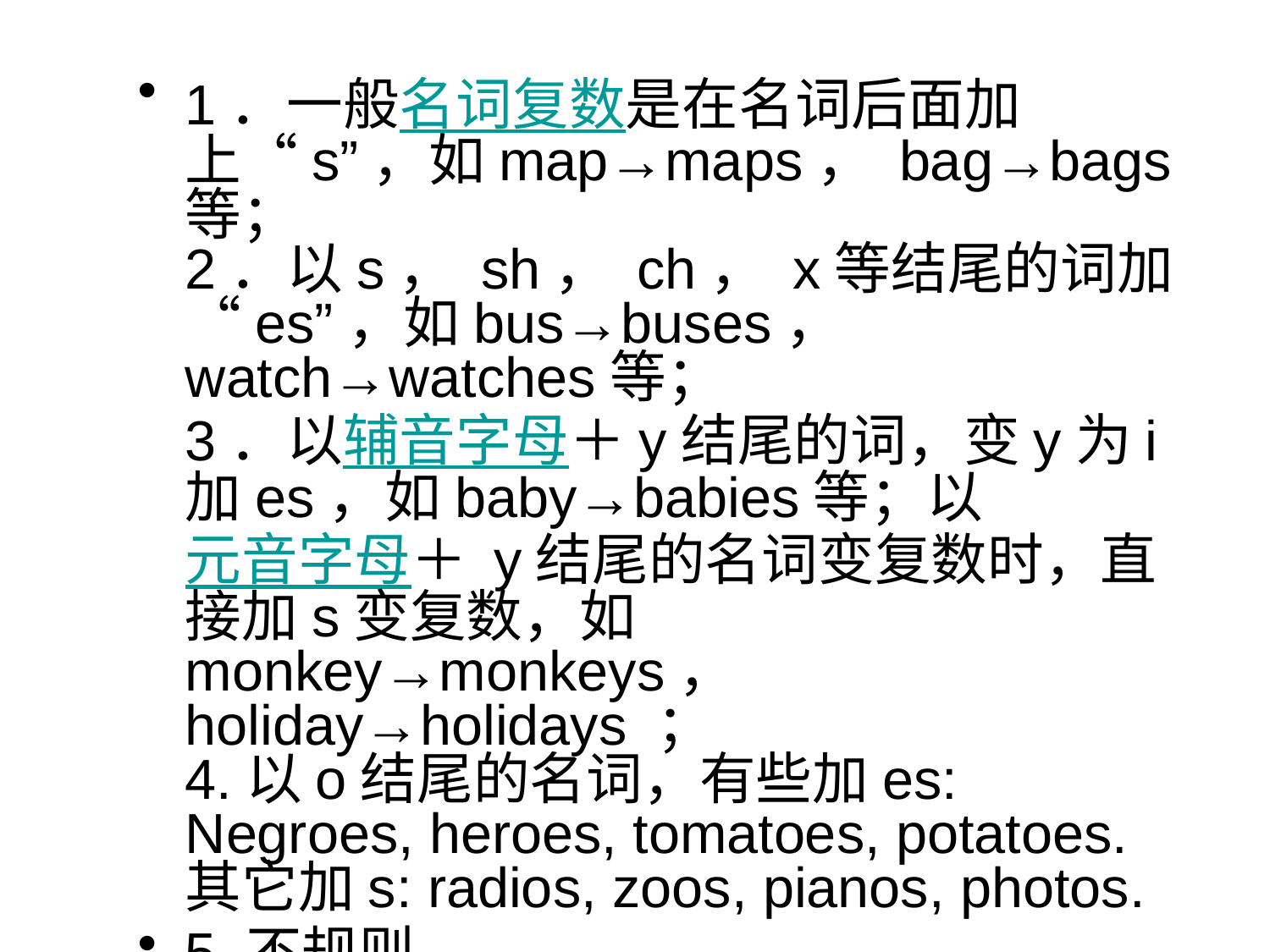

#
1．一般名词复数是在名词后面加上“s”，如map→maps， bag→bags等；
2．以s， sh， ch， x等结尾的词加“es”，如bus→buses， watch→watches等；
3．以辅音字母＋y结尾的词，变y为i加es，如baby→babies等；以元音字母＋ y结尾的名词变复数时，直接加s变复数，如monkey→monkeys， holiday→holidays ；
4.以o结尾的名词，有些加es: Negroes, heroes, tomatoes, potatoes.其它加s: radios, zoos, pianos, photos.
5.不规则